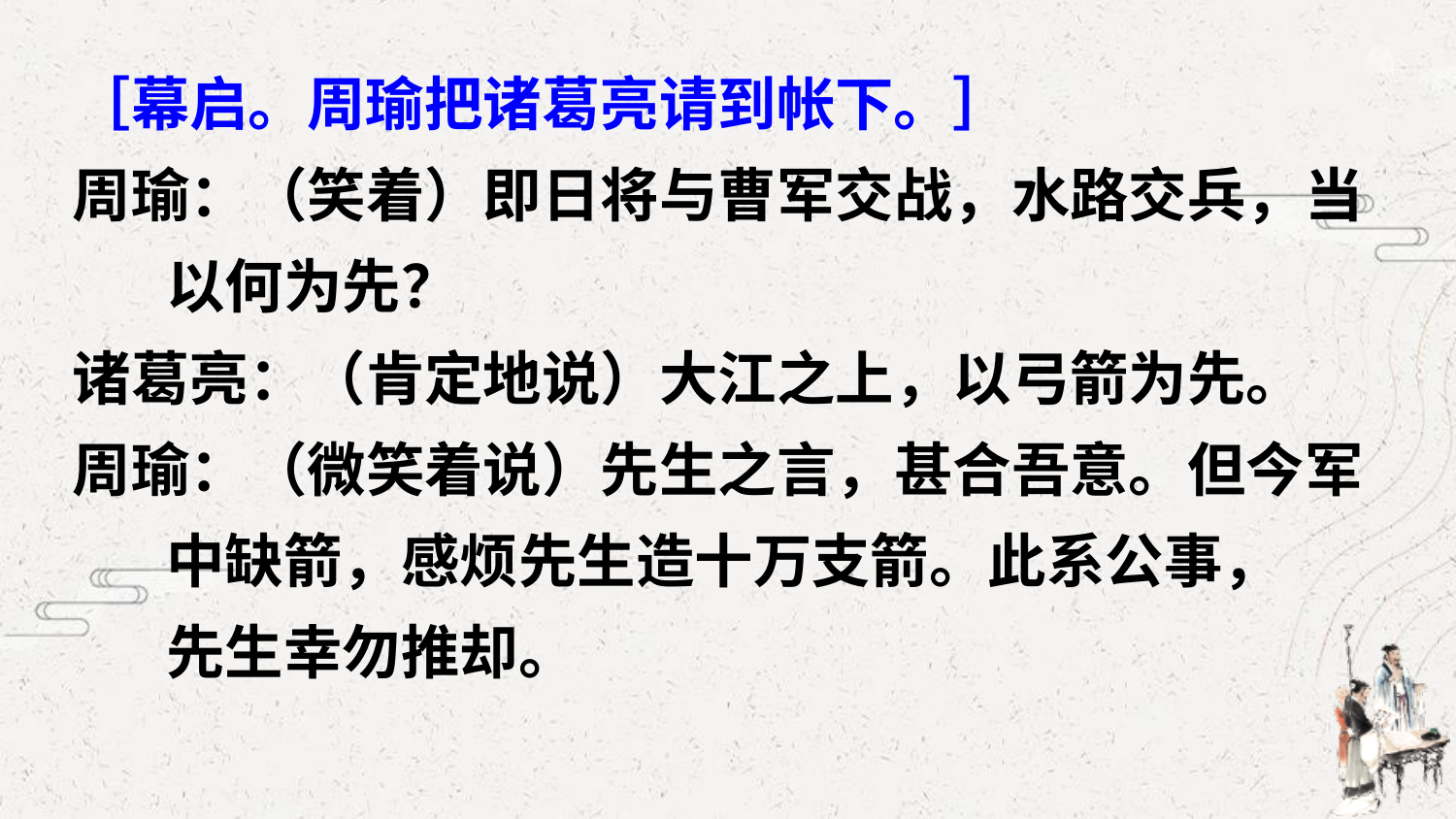

［幕启。周瑜把诸葛亮请到帐下。］
周瑜：（笑着）即日将与曹军交战，水路交兵，当
      以何为先？
诸葛亮：（肯定地说）大江之上，以弓箭为先。
周瑜：（微笑着说）先生之言，甚合吾意。但今军
      中缺箭，感烦先生造十万支箭。此系公事，
      先生幸勿推却。